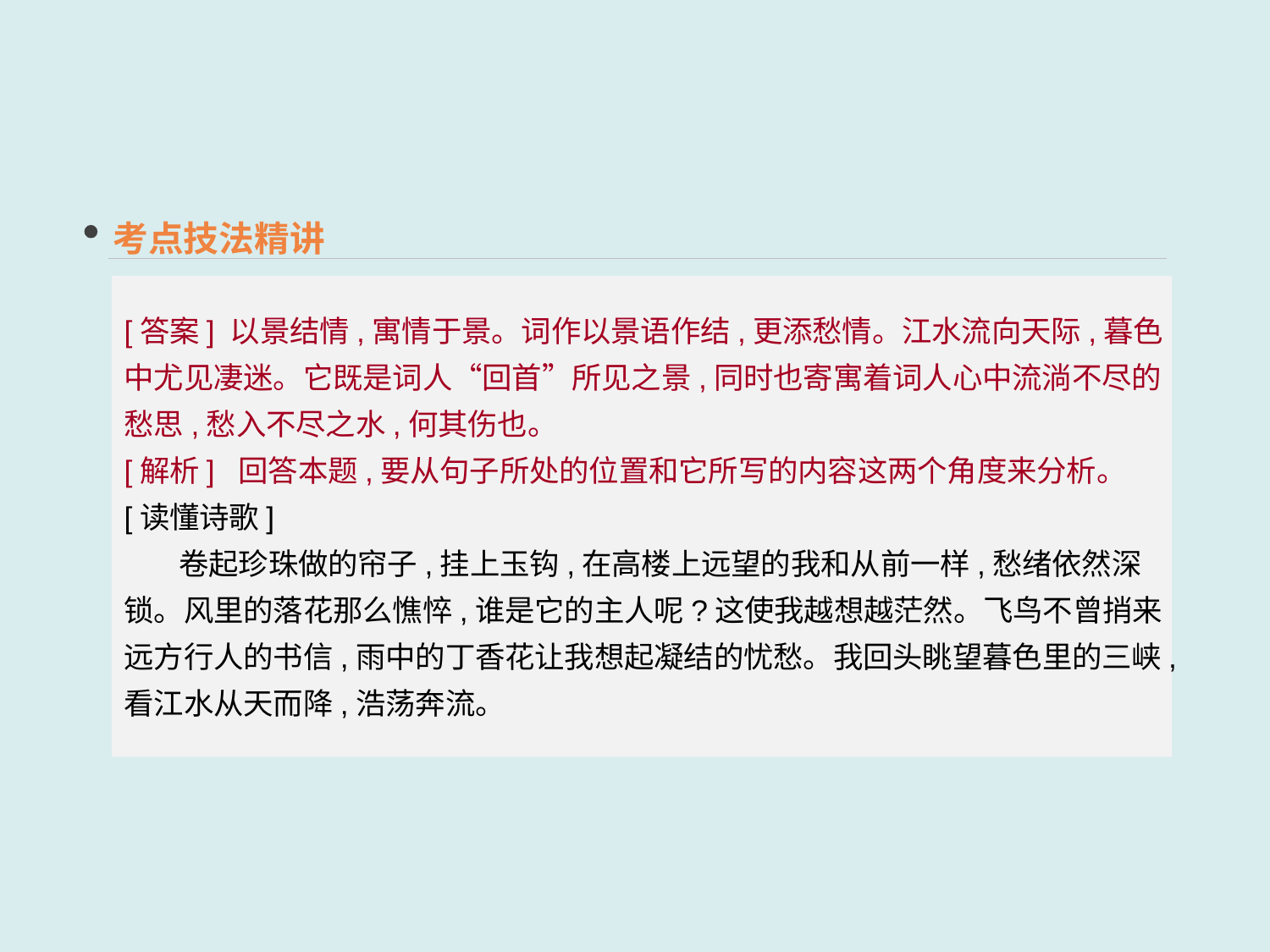

考点技法精讲

[答案] 以景结情,寓情于景。词作以景语作结,更添愁情。江水流向天际,暮色中尤见凄迷。它既是词人“回首”所见之景,同时也寄寓着词人心中流淌不尽的愁思,愁入不尽之水,何其伤也。
[解析]  回答本题,要从句子所处的位置和它所写的内容这两个角度来分析。
[读懂诗歌]
       卷起珍珠做的帘子,挂上玉钩,在高楼上远望的我和从前一样,愁绪依然深锁。风里的落花那么憔悴,谁是它的主人呢?这使我越想越茫然。飞鸟不曾捎来远方行人的书信,雨中的丁香花让我想起凝结的忧愁。我回头眺望暮色里的三峡,看江水从天而降,浩荡奔流。